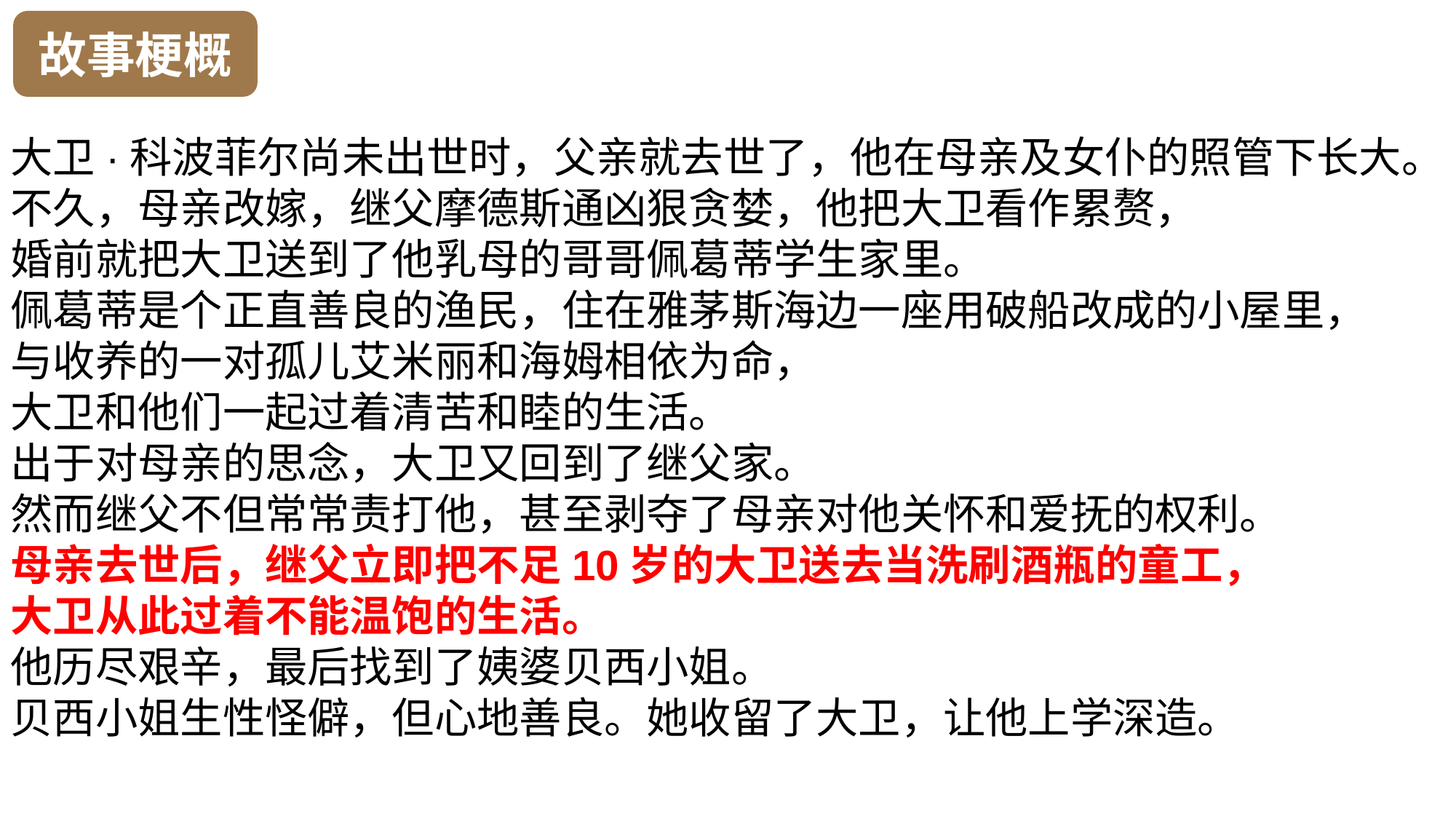

故事梗概
大卫·科波菲尔尚未出世时，父亲就去世了，他在母亲及女仆的照管下长大。不久，母亲改嫁，继父摩德斯通凶狠贪婪，他把大卫看作累赘，
婚前就把大卫送到了他乳母的哥哥佩葛蒂学生家里。
佩葛蒂是个正直善良的渔民，住在雅茅斯海边一座用破船改成的小屋里，
与收养的一对孤儿艾米丽和海姆相依为命，
大卫和他们一起过着清苦和睦的生活。
出于对母亲的思念，大卫又回到了继父家。
然而继父不但常常责打他，甚至剥夺了母亲对他关怀和爱抚的权利。
母亲去世后，继父立即把不足10岁的大卫送去当洗刷酒瓶的童工，
大卫从此过着不能温饱的生活。
他历尽艰辛，最后找到了姨婆贝西小姐。
贝西小姐生性怪僻，但心地善良。她收留了大卫，让他上学深造。